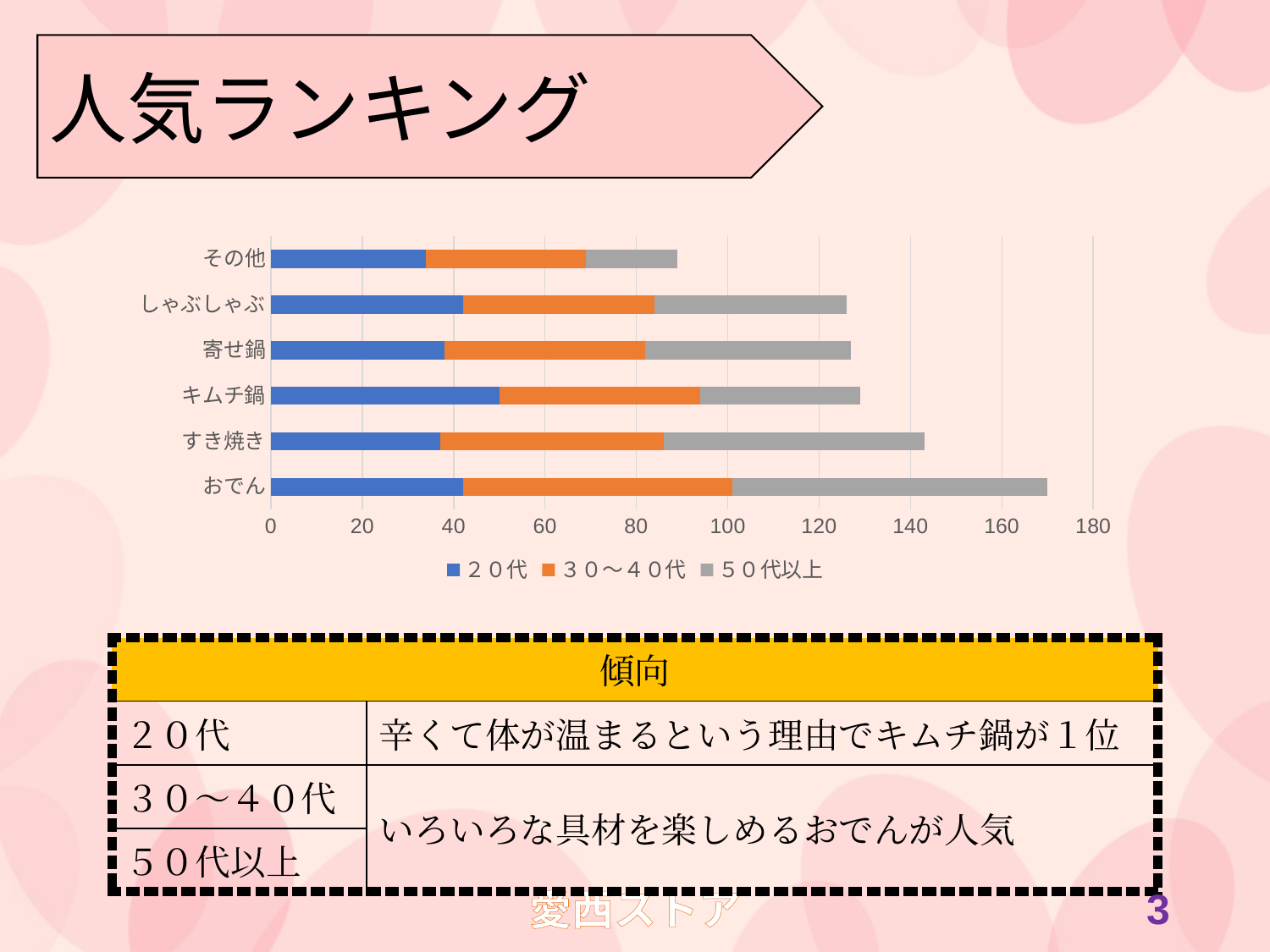

人気ランキング

### Chart

| Category | ２０代 | ３０～４０代 | ５０代以上 |
|---|---|---|---|
| おでん | 42.0 | 59.0 | 69.0 |
| すき焼き | 37.0 | 49.0 | 57.0 |
| キムチ鍋 | 50.0 | 44.0 | 35.0 |
| 寄せ鍋 | 38.0 | 44.0 | 45.0 |
| しゃぶしゃぶ | 42.0 | 42.0 | 42.0 |
| その他 | 34.0 | 35.0 | 20.0 |
| 傾向 |  |
| --- | --- |
| ２０代 | 辛くて体が温まるという理由でキムチ鍋が１位 |
| ３０～４０代 | いろいろな具材を楽しめるおでんが人気 |
| ５０代以上 |  |
3